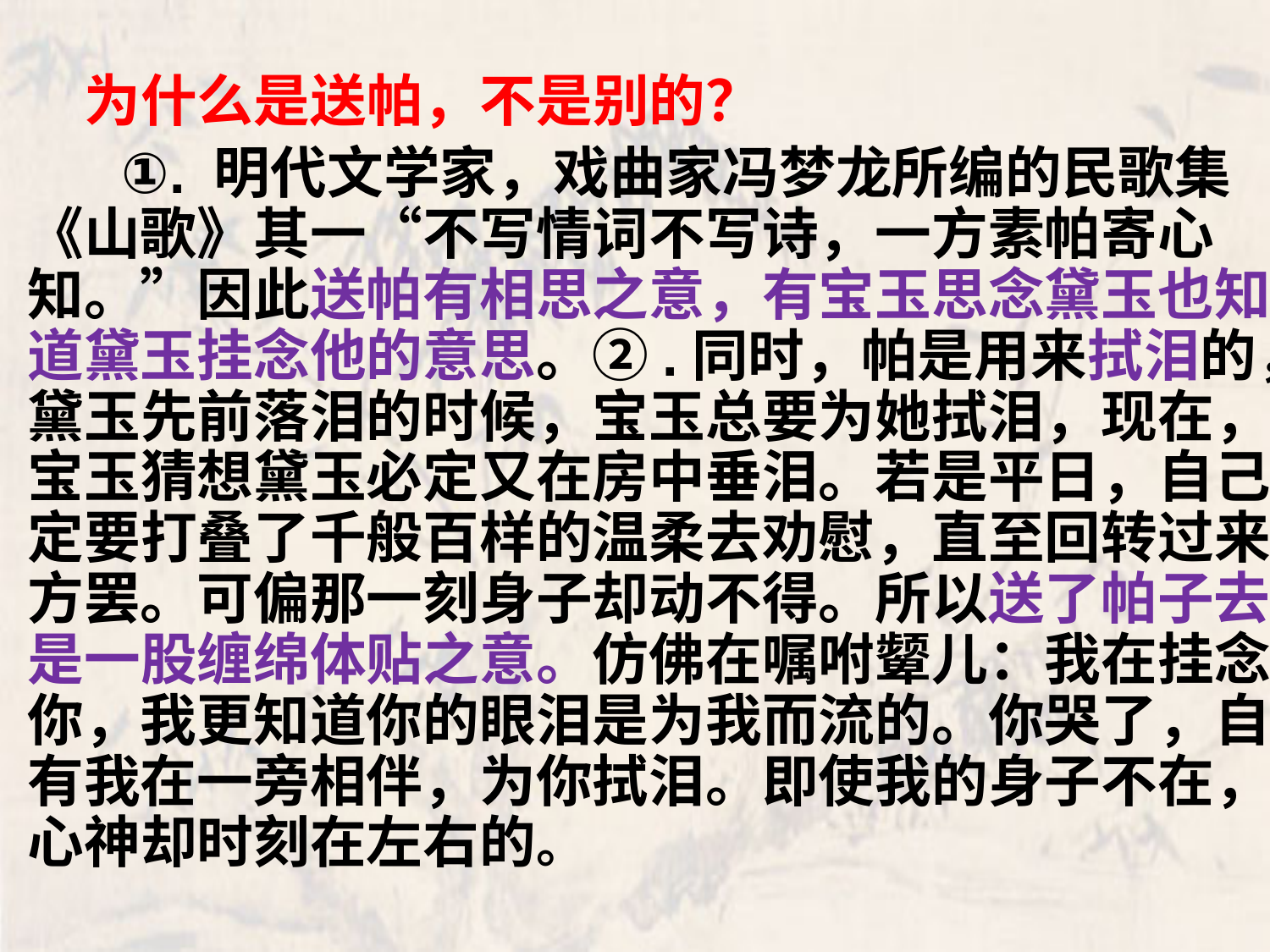

为什么是送帕，不是别的？
      ①. 明代文学家，戏曲家冯梦龙所编的民歌集《山歌》其一“不写情词不写诗，一方素帕寄心知。”因此送帕有相思之意，有宝玉思念黛玉也知道黛玉挂念他的意思。②.同时，帕是用来拭泪的，黛玉先前落泪的时候，宝玉总要为她拭泪，现在，宝玉猜想黛玉必定又在房中垂泪。若是平日，自己定要打叠了千般百样的温柔去劝慰，直至回转过来方罢。可偏那一刻身子却动不得。所以送了帕子去，是一股缠绵体贴之意。仿佛在嘱咐颦儿：我在挂念你，我更知道你的眼泪是为我而流的。你哭了，自有我在一旁相伴，为你拭泪。即使我的身子不在，心神却时刻在左右的。